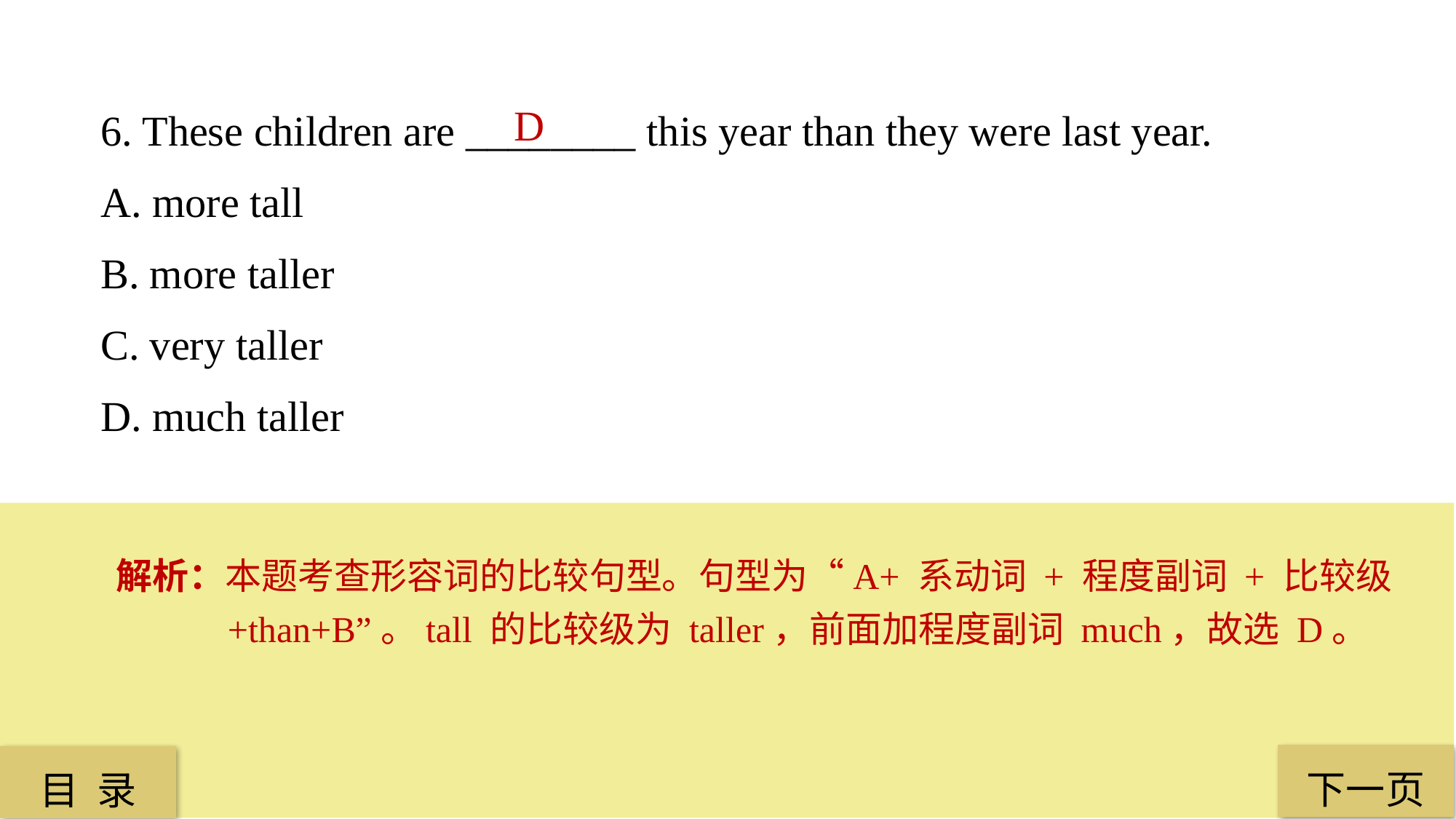

6. These children are ________ this year than they were last year.
A. more tall
B. more taller
C. very taller
D. much taller
D
解析：本题考查形容词的比较句型。句型为“A+ 系动词 + 程度副词 + 比较级 +than+B”。tall 的比较级为 taller，前面加程度副词 much，故选 D。